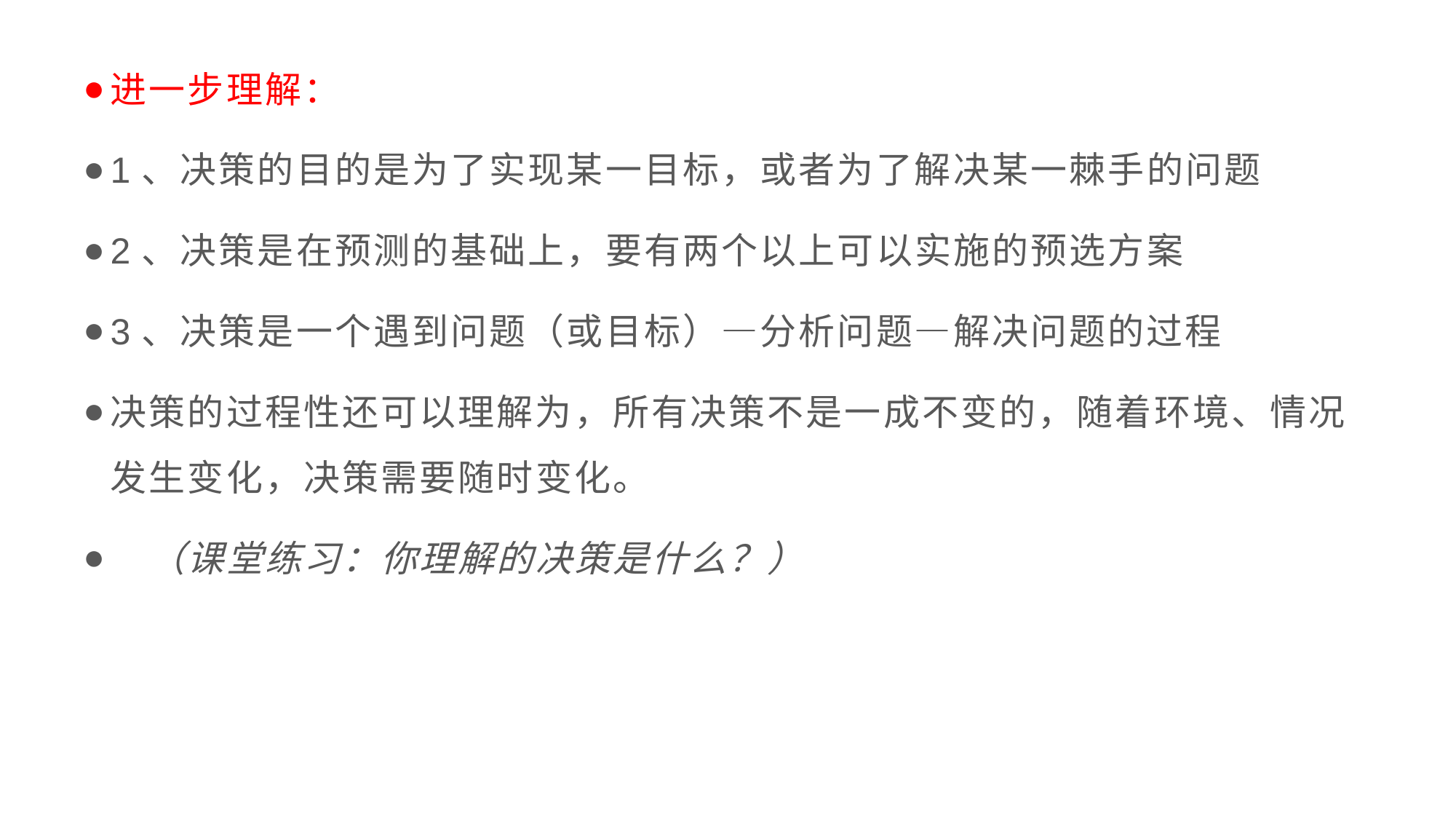

进一步理解：
1、决策的目的是为了实现某一目标，或者为了解决某一棘手的问题
2、决策是在预测的基础上，要有两个以上可以实施的预选方案
3、决策是一个遇到问题（或目标）—分析问题—解决问题的过程
决策的过程性还可以理解为，所有决策不是一成不变的，随着环境、情况发生变化，决策需要随时变化。
　（课堂练习：你理解的决策是什么？）

11